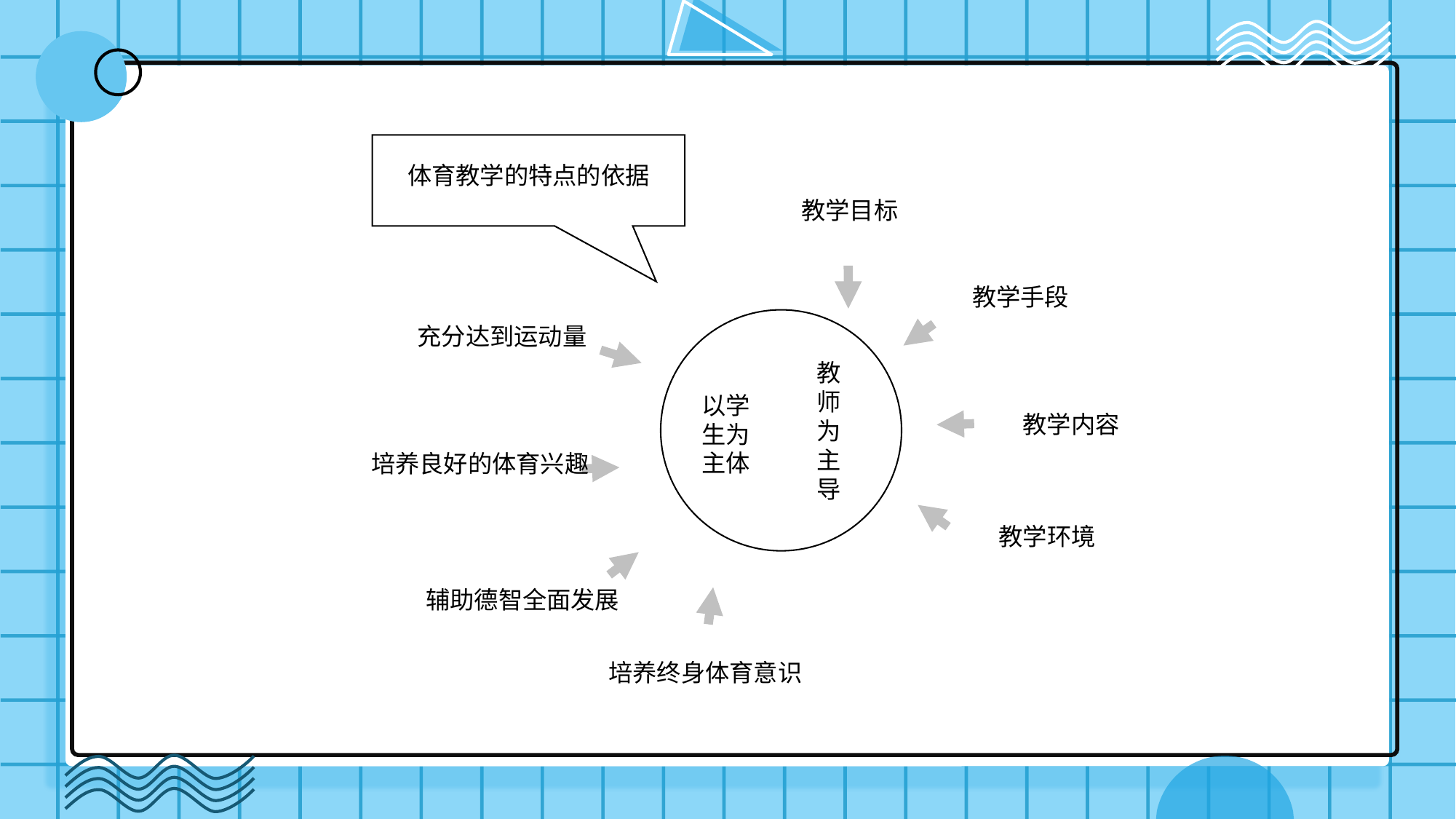

体育教学的特点的依据

教学目标
教学手段

充分达到运动量

教师为主导
以学生为主体
教学内容

培养良好的体育兴趣

教学环境

辅助德智全面发展

培养终身体育意识